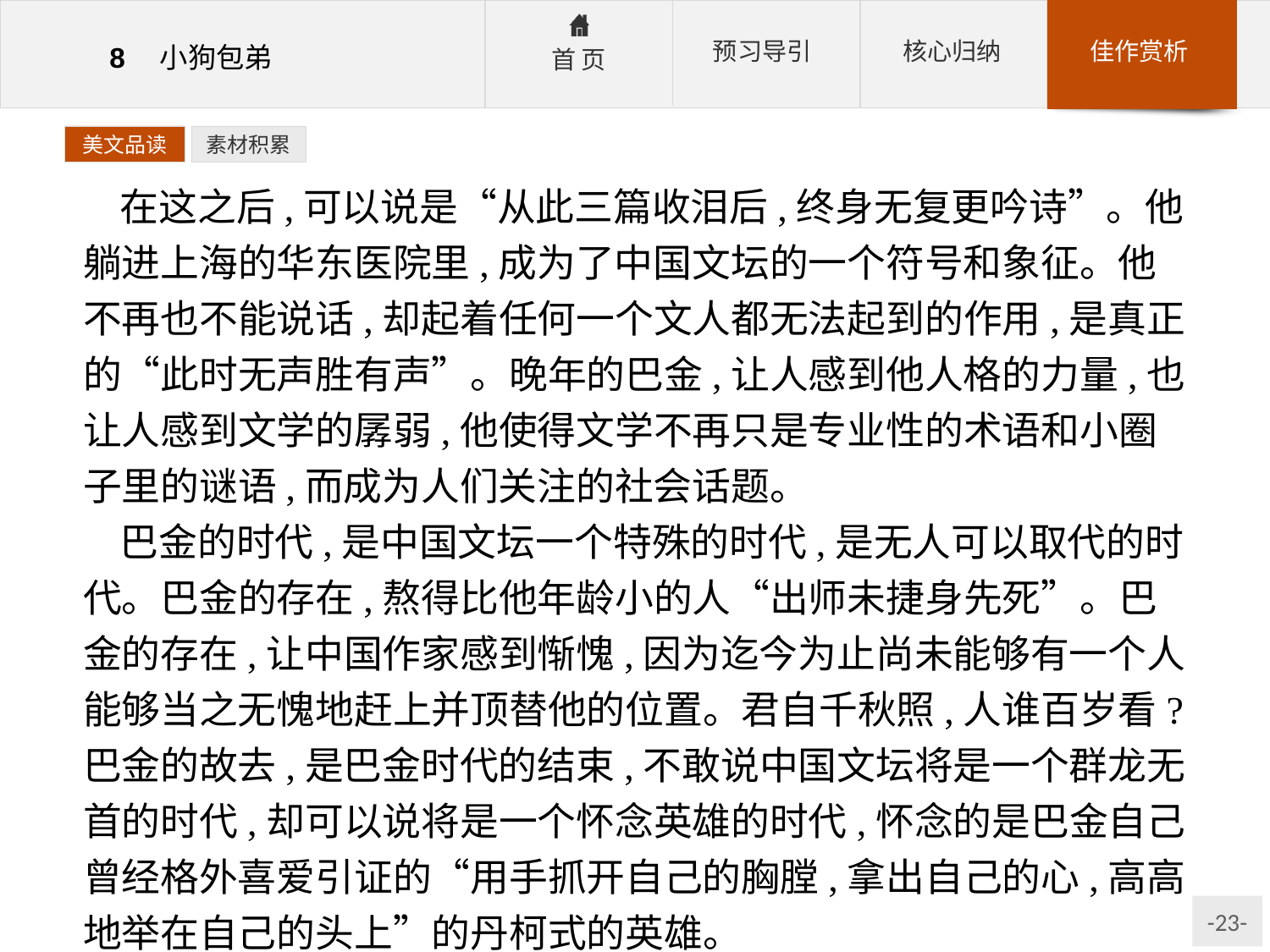

美文品读
素材积累
在这之后,可以说是“从此三篇收泪后,终身无复更吟诗”。他躺进上海的华东医院里,成为了中国文坛的一个符号和象征。他不再也不能说话,却起着任何一个文人都无法起到的作用,是真正的“此时无声胜有声”。晚年的巴金,让人感到他人格的力量,也让人感到文学的孱弱,他使得文学不再只是专业性的术语和小圈子里的谜语,而成为人们关注的社会话题。
巴金的时代,是中国文坛一个特殊的时代,是无人可以取代的时代。巴金的存在,熬得比他年龄小的人“出师未捷身先死”。巴金的存在,让中国作家感到惭愧,因为迄今为止尚未能够有一个人能够当之无愧地赶上并顶替他的位置。君自千秋照,人谁百岁看?巴金的故去,是巴金时代的结束,不敢说中国文坛将是一个群龙无首的时代,却可以说将是一个怀念英雄的时代,怀念的是巴金自己曾经格外喜爱引证的“用手抓开自己的胸膛,拿出自己的心,高高地举在自己的头上”的丹柯式的英雄。